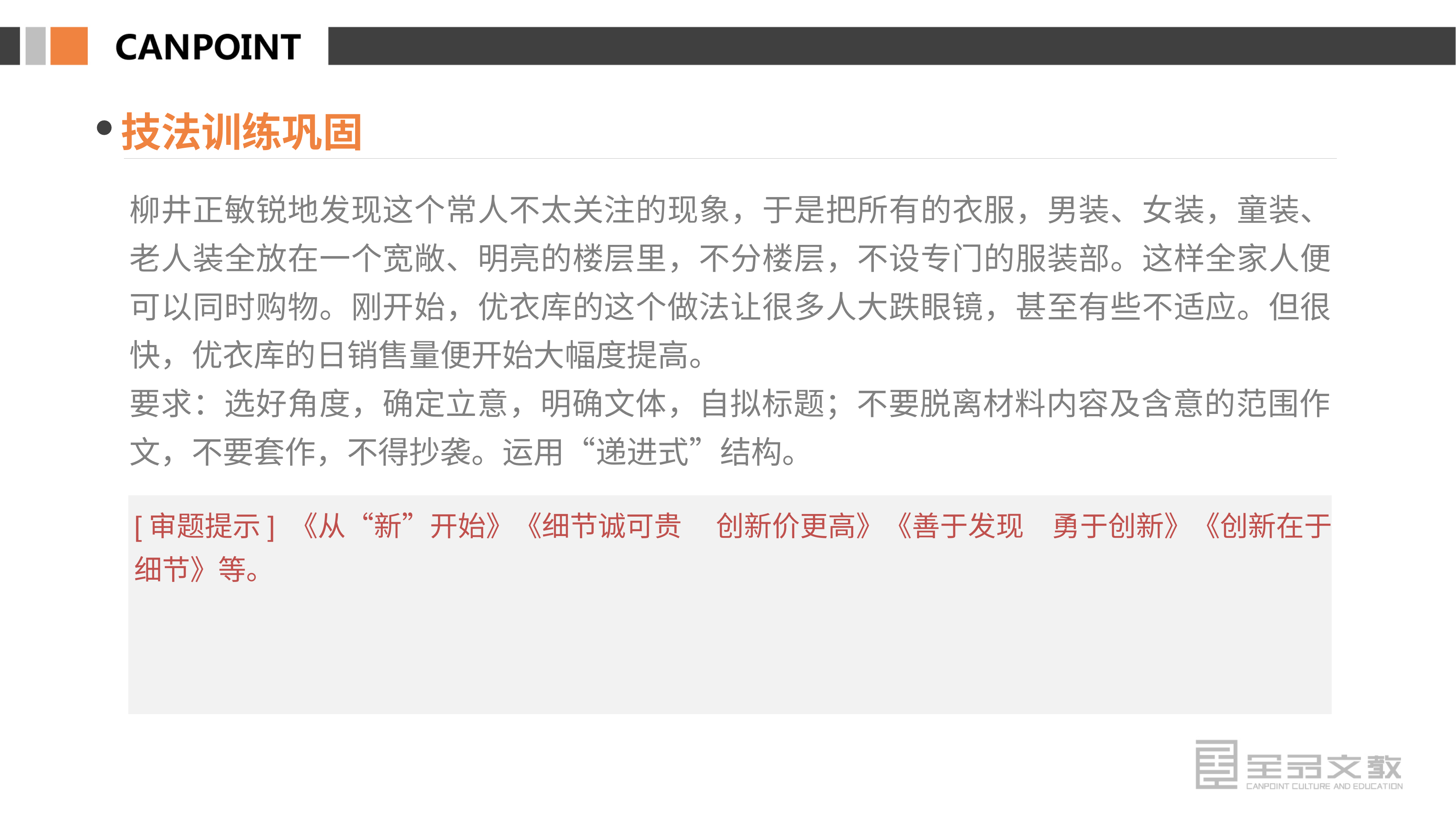

技法训练巩固

柳井正敏锐地发现这个常人不太关注的现象，于是把所有的衣服，男装、女装，童装、老人装全放在一个宽敞、明亮的楼层里，不分楼层，不设专门的服装部。这样全家人便可以同时购物。刚开始，优衣库的这个做法让很多人大跌眼镜，甚至有些不适应。但很快，优衣库的日销售量便开始大幅度提高。
要求：选好角度，确定立意，明确文体，自拟标题；不要脱离材料内容及含意的范围作文，不要套作，不得抄袭。运用“递进式”结构。

[审题提示] 《从“新”开始》《细节诚可贵 　创新价更高》《善于发现　勇于创新》《创新在于细节》等。